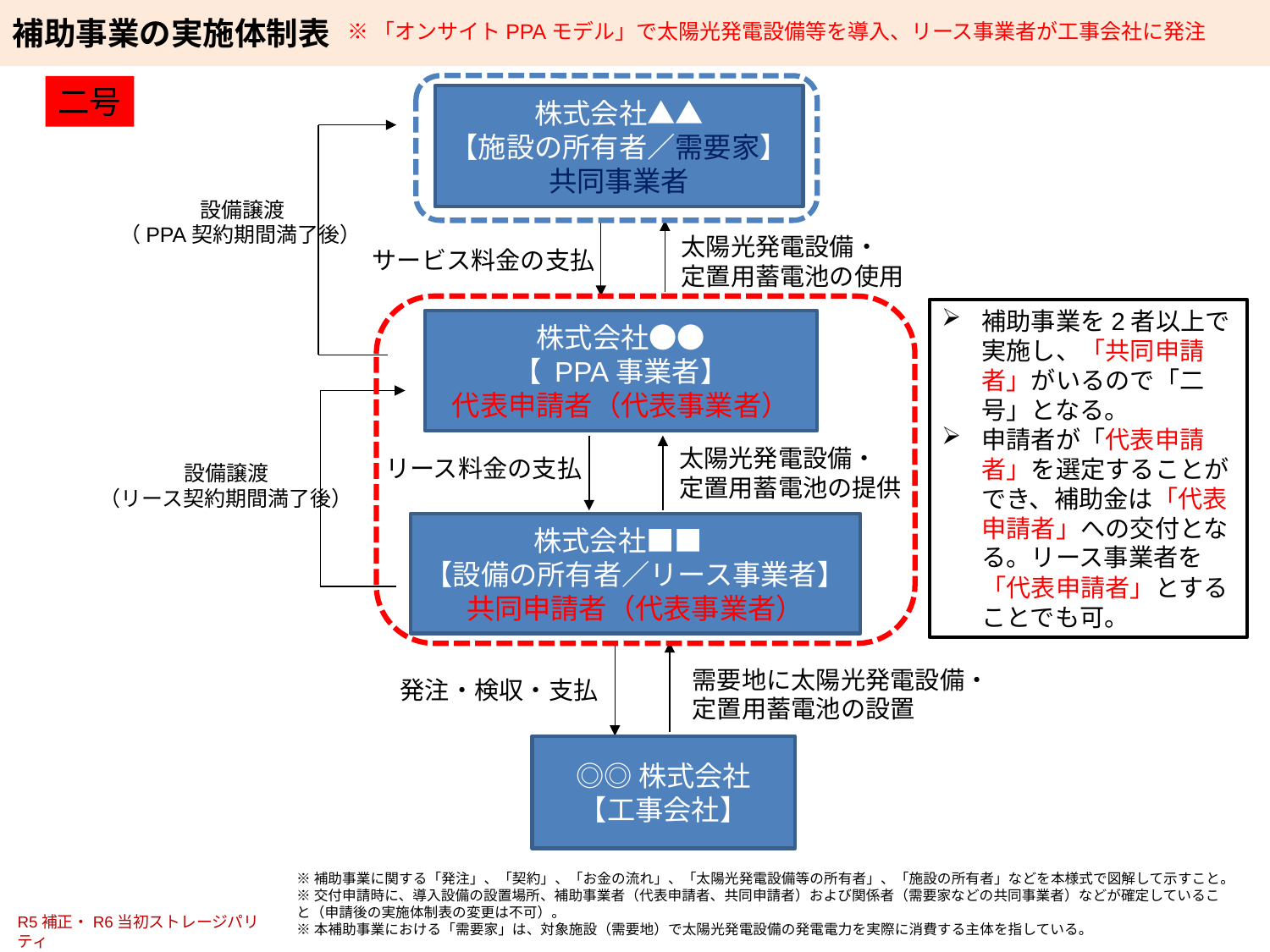

※「オンサイトPPAモデル」で太陽光発電設備等を導入、リース事業者が工事会社に発注

二号
株式会社▲▲
【施設の所有者／需要家】
共同事業者
設備譲渡
（PPA契約期間満了後）
太陽光発電設備・
定置用蓄電池の使用
サービス料金の支払

補助事業を2者以上で実施し、「共同申請者」がいるので「二号」となる。
申請者が「代表申請者」を選定することができ、補助金は「代表申請者」への交付となる。リース事業者を「代表申請者」とすることでも可。
株式会社●●
【 PPA事業者】
代表申請者（代表事業者）
太陽光発電設備・
定置用蓄電池の提供
リース料金の支払
設備譲渡
（リース契約期間満了後）
株式会社■■ 　
【設備の所有者／リース事業者】
共同申請者（代表事業者）
需要地に太陽光発電設備・定置用蓄電池の設置
発注・検収・支払
◎◎株式会社
【工事会社】